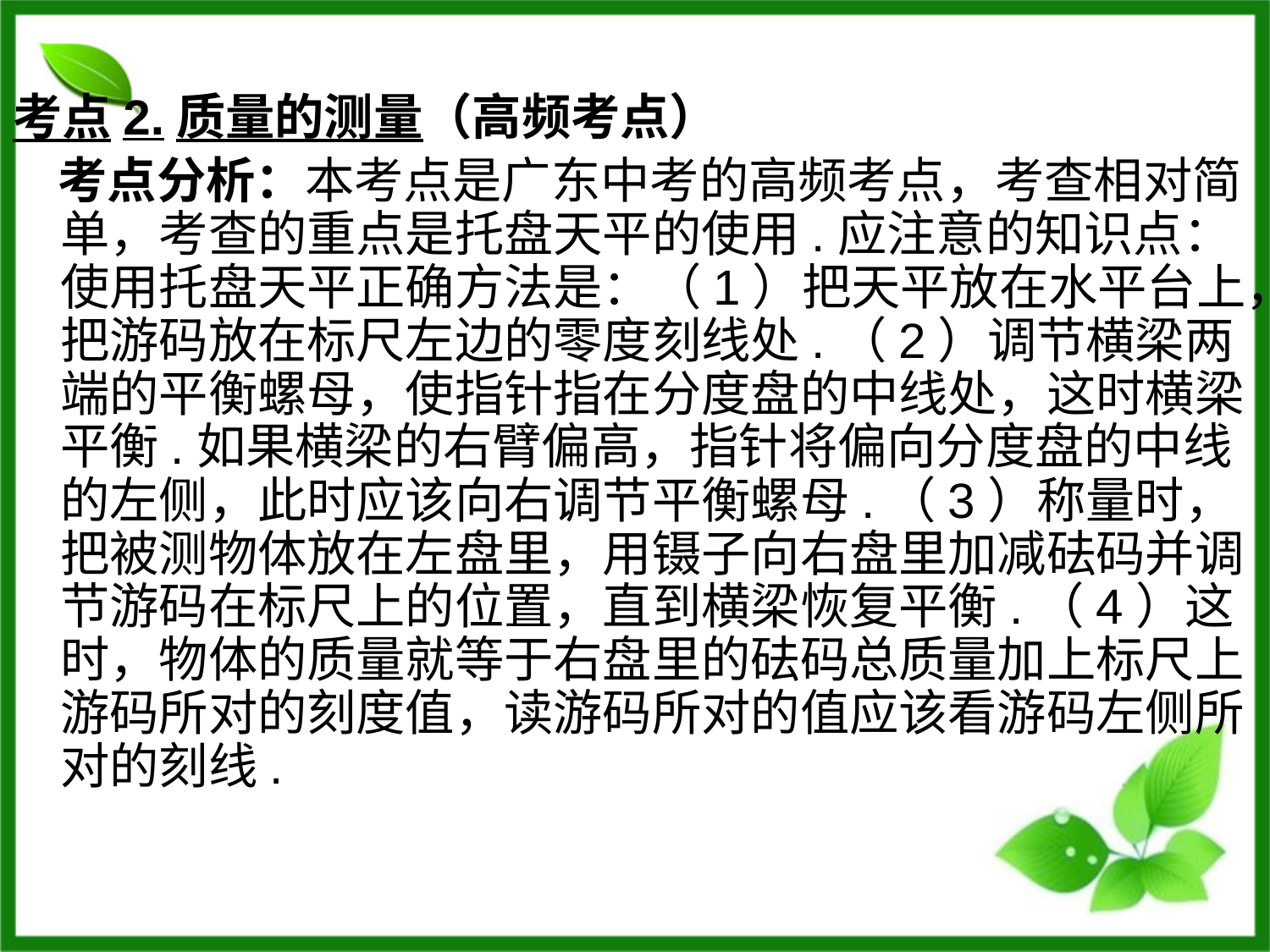

考点2.质量的测量（高频考点）
   考点分析：本考点是广东中考的高频考点，考查相对简单，考查的重点是托盘天平的使用.应注意的知识点：使用托盘天平正确方法是：（1）把天平放在水平台上，把游码放在标尺左边的零度刻线处.（2）调节横梁两端的平衡螺母，使指针指在分度盘的中线处，这时横梁平衡.如果横梁的右臂偏高，指针将偏向分度盘的中线的左侧，此时应该向右调节平衡螺母.（3）称量时，把被测物体放在左盘里，用镊子向右盘里加减砝码并调节游码在标尺上的位置，直到横梁恢复平衡.（4）这时，物体的质量就等于右盘里的砝码总质量加上标尺上游码所对的刻度值，读游码所对的值应该看游码左侧所对的刻线.